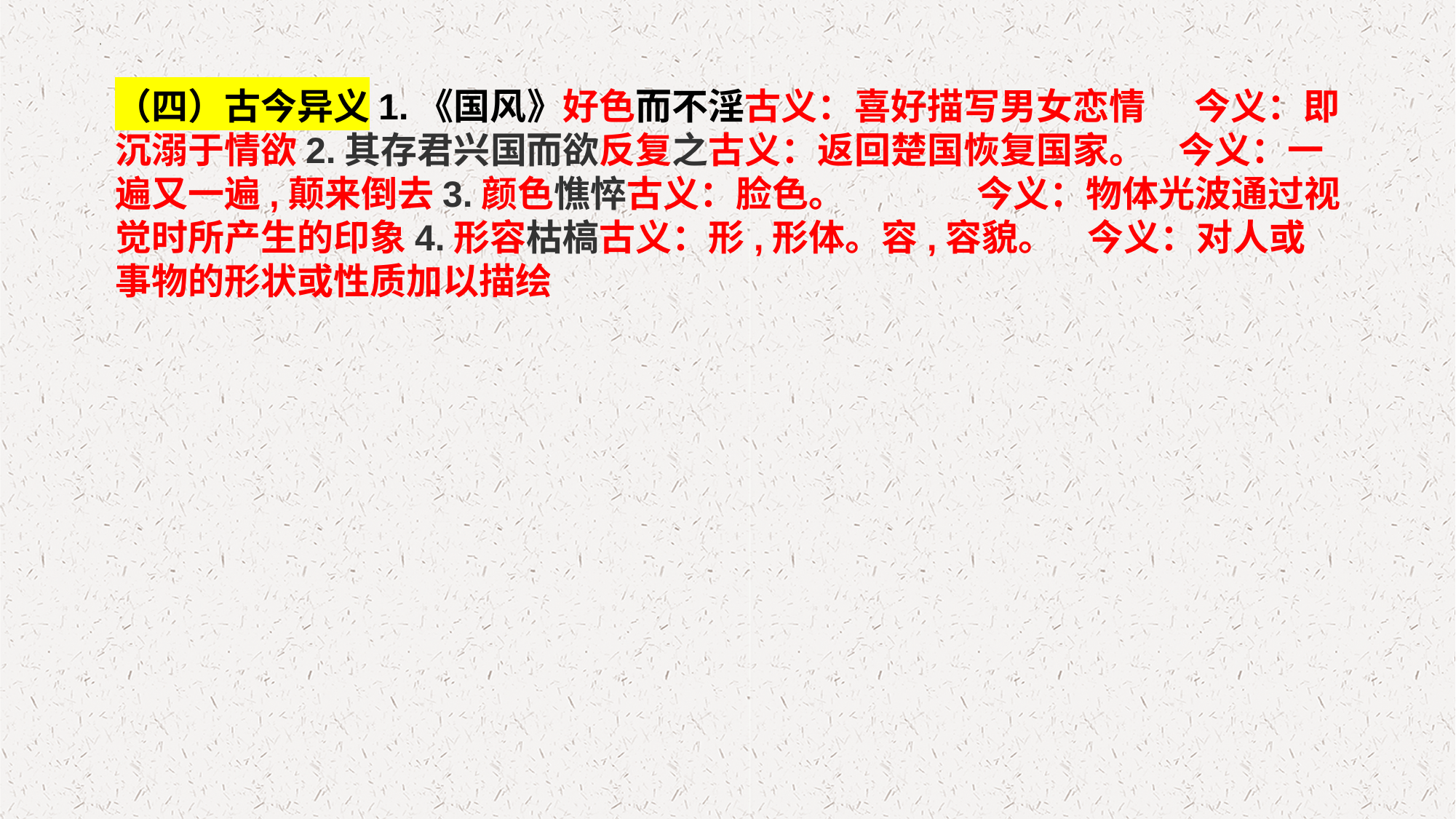

（四）古今异义1.《国风》好色而不淫古义：喜好描写男女恋情      今义：即沉溺于情欲2.其存君兴国而欲反复之古义：返回楚国恢复国家。    今义：一遍又一遍,颠来倒去3.颜色憔悴古义：脸色。                今义：物体光波通过视觉时所产生的印象4.形容枯槁古义：形,形体。容,容貌。    今义：对人或事物的形状或性质加以描绘